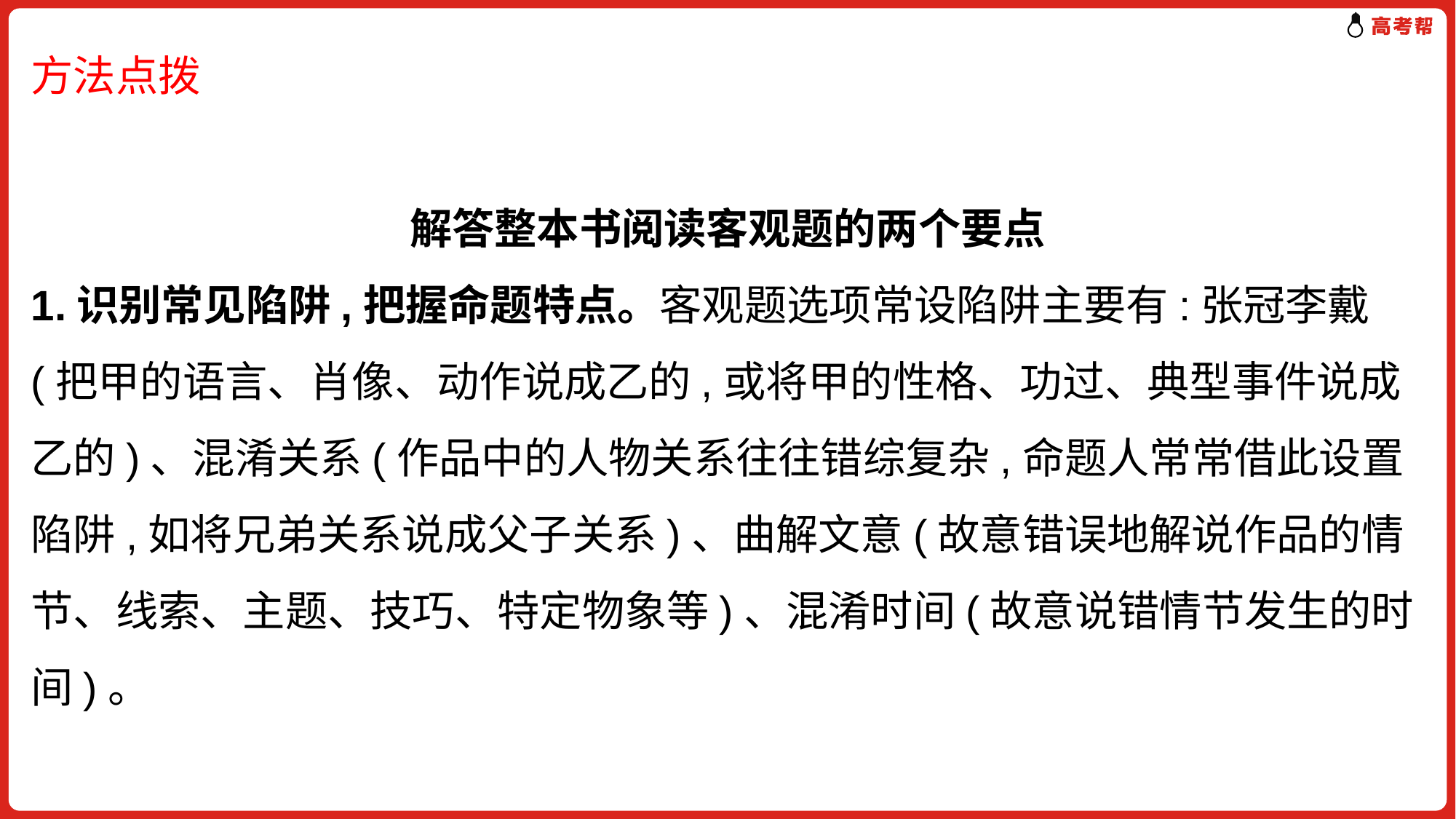

方法点拨

解答整本书阅读客观题的两个要点
1.识别常见陷阱,把握命题特点。客观题选项常设陷阱主要有:张冠李戴(把甲的语言、肖像、动作说成乙的,或将甲的性格、功过、典型事件说成乙的)、混淆关系(作品中的人物关系往往错综复杂,命题人常常借此设置陷阱,如将兄弟关系说成父子关系)、曲解文意(故意错误地解说作品的情节、线索、主题、技巧、特定物象等)、混淆时间(故意说错情节发生的时间)。